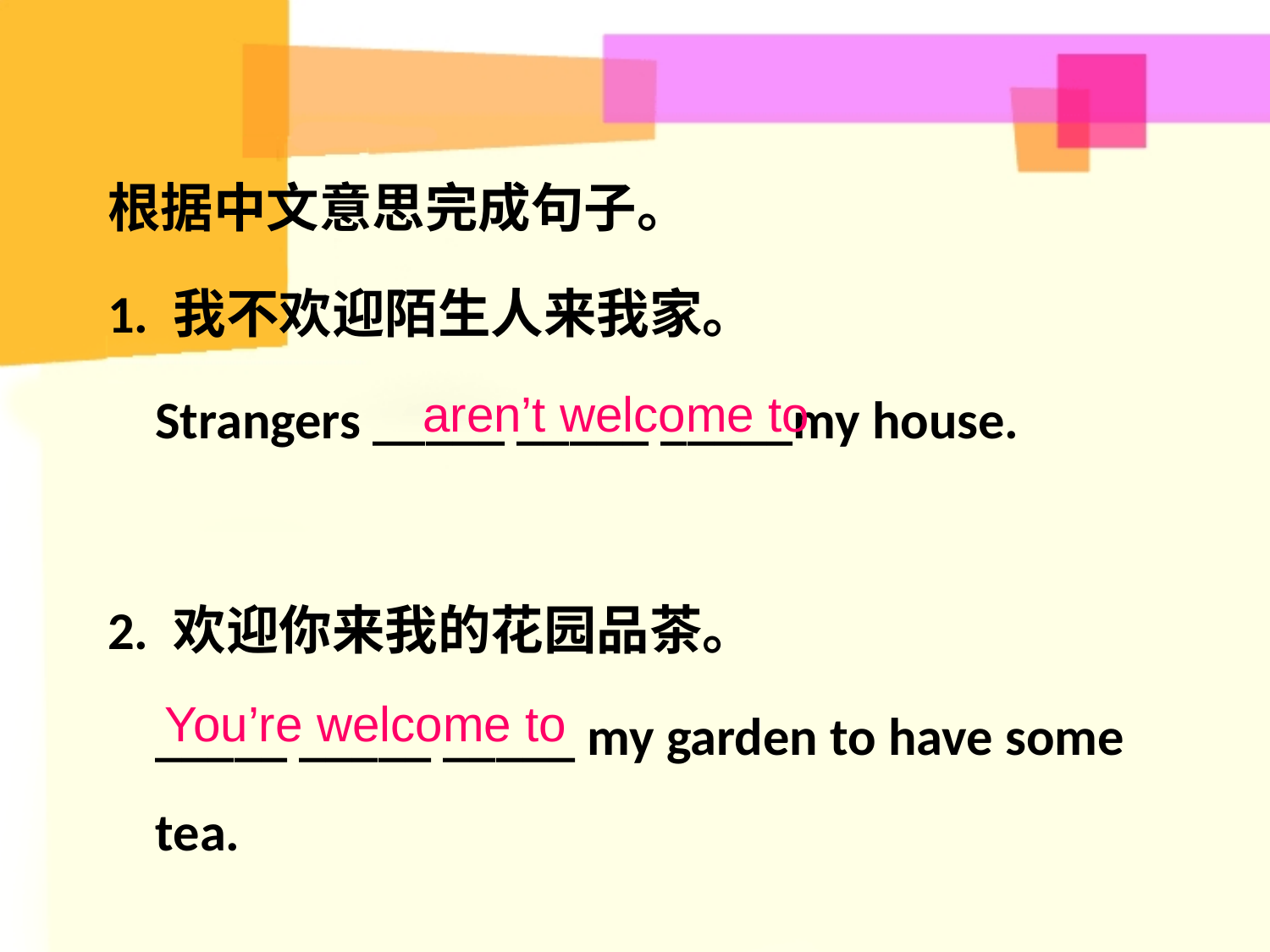

根据中文意思完成句子。
1. 我不欢迎陌生人来我家。
	Strangers _____ _____ _____my house.

2. 欢迎你来我的花园品茶。
	_____ _____ _____ my garden to have some tea.
aren’t welcome to
You’re welcome to